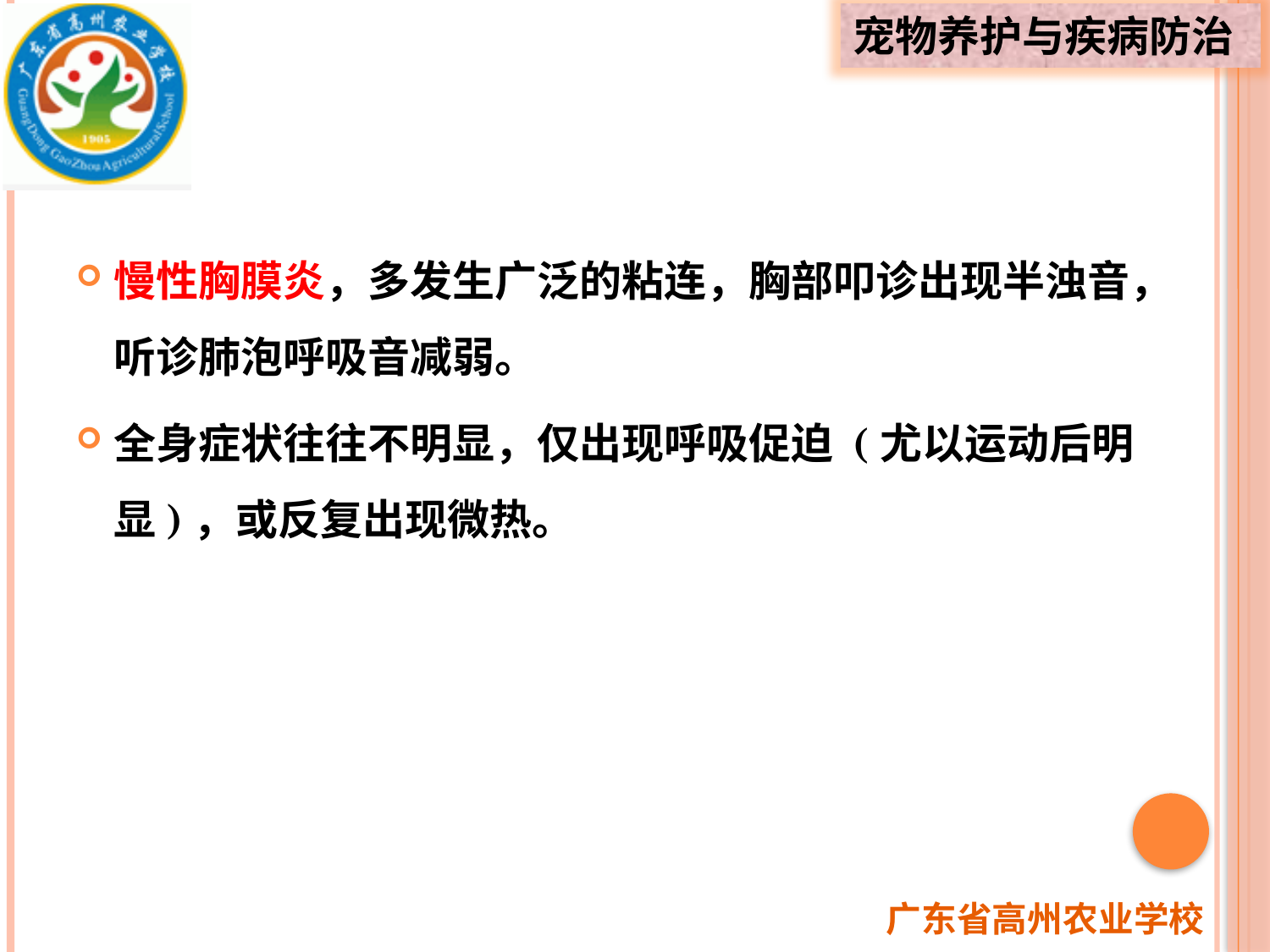

慢性胸膜炎，多发生广泛的粘连，胸部叩诊出现半浊音，听诊肺泡呼吸音减弱。
全身症状往往不明显，仅出现呼吸促迫 (尤以运动后明显)，或反复出现微热。